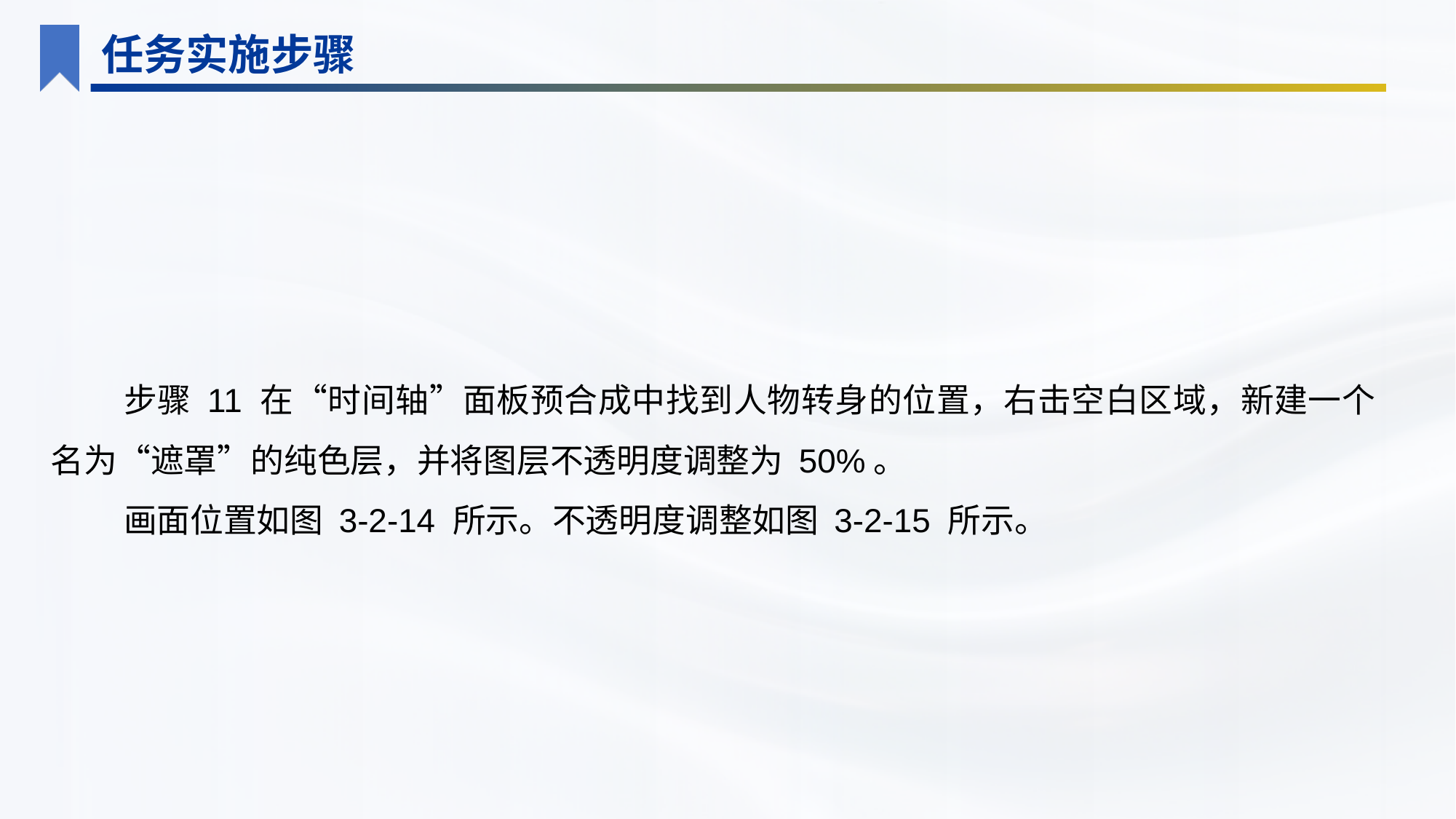

任务实施步骤
步骤 11 在“时间轴”面板预合成中找到人物转身的位置，右击空白区域，新建一个名为“遮罩”的纯色层，并将图层不透明度调整为 50%。
画面位置如图 3-2-14 所示。不透明度调整如图 3-2-15 所示。